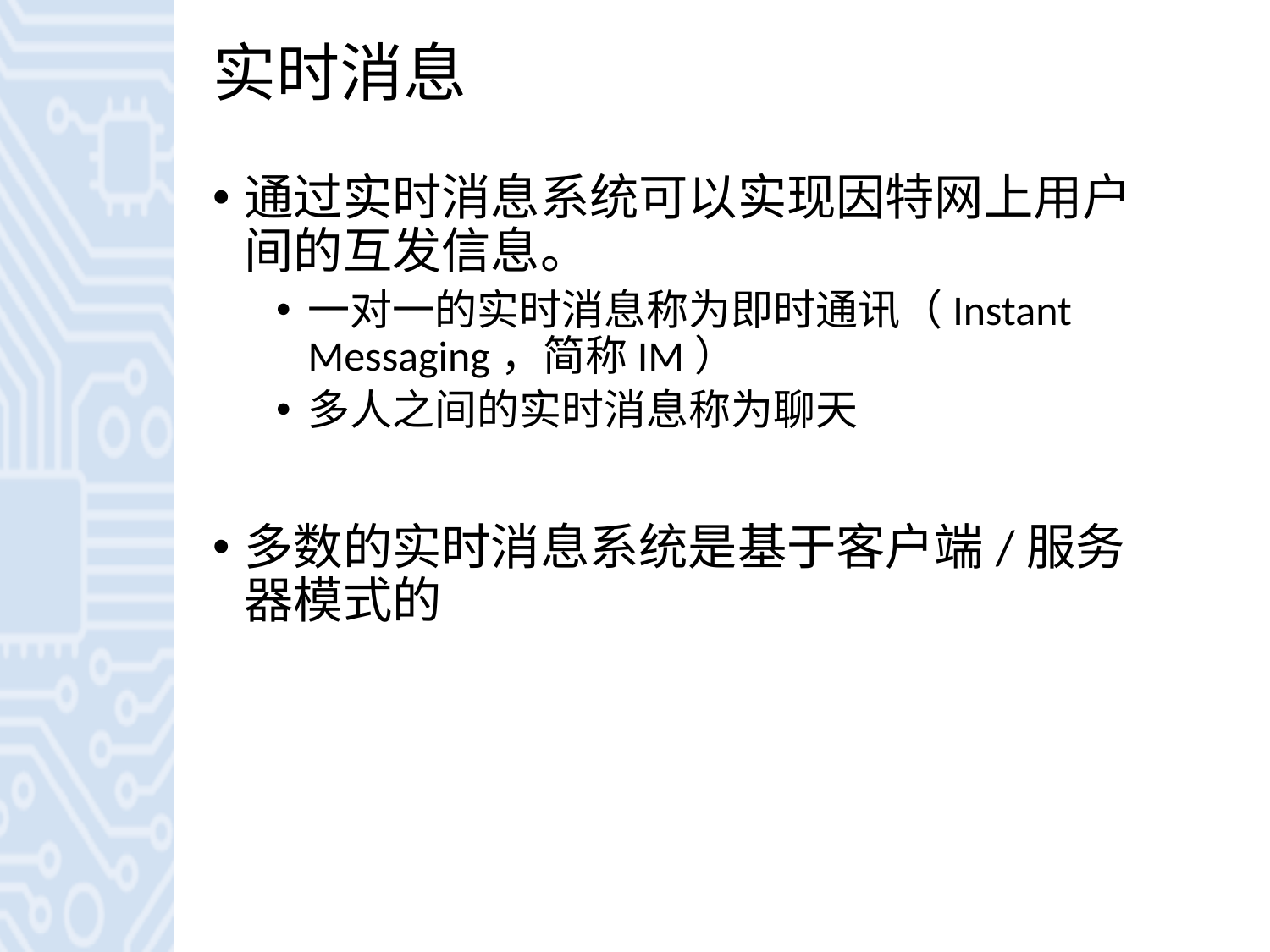

# 实时消息
通过实时消息系统可以实现因特网上用户间的互发信息。
一对一的实时消息称为即时通讯（Instant Messaging，简称IM）
多人之间的实时消息称为聊天

多数的实时消息系统是基于客户端/服务器模式的